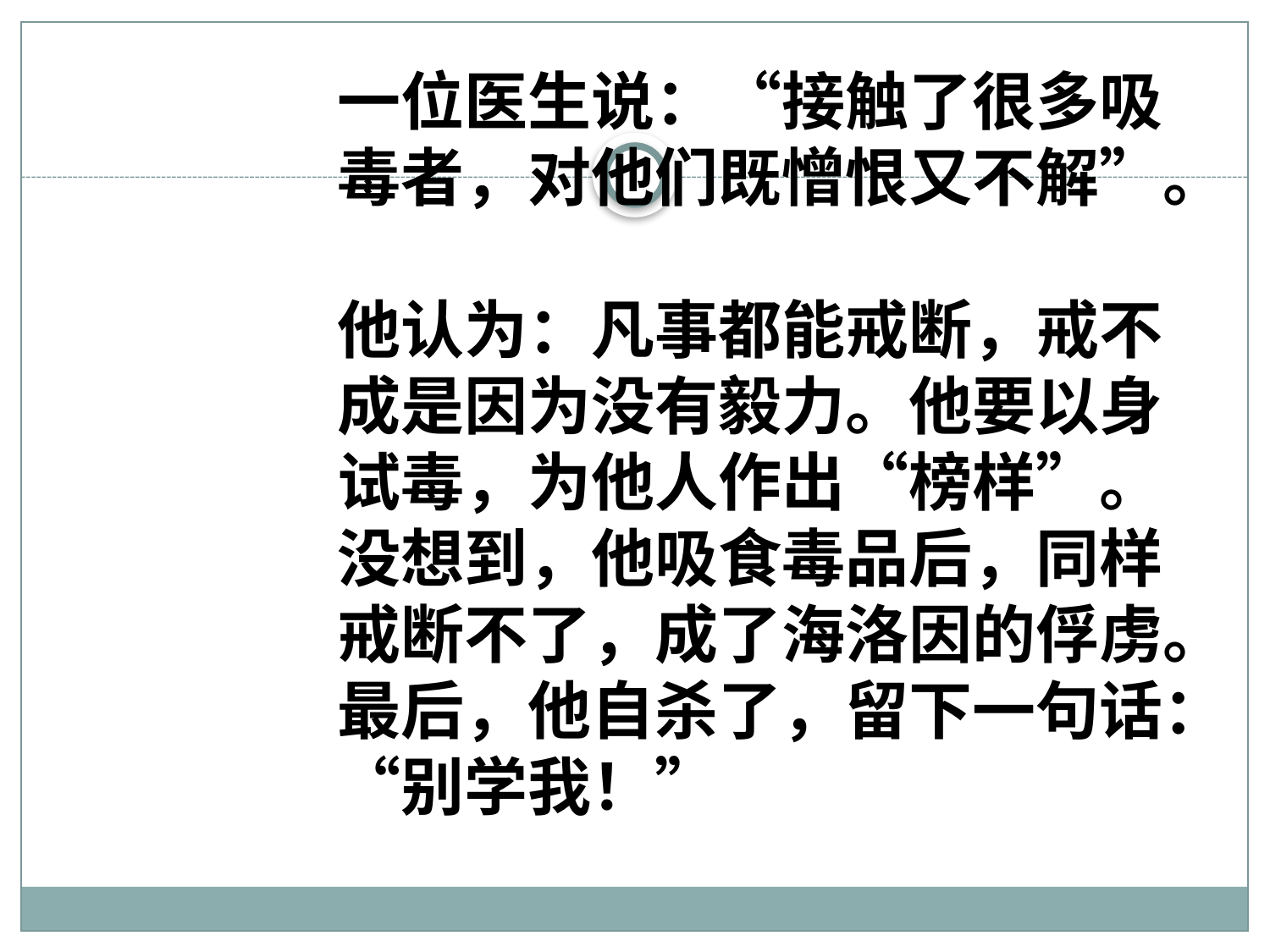

一位医生说：“接触了很多吸毒者，对他们既憎恨又不解”。

他认为：凡事都能戒断，戒不成是因为没有毅力。他要以身试毒，为他人作出“榜样”。没想到，他吸食毒品后，同样戒断不了，成了海洛因的俘虏。最后，他自杀了，留下一句话：“别学我！”